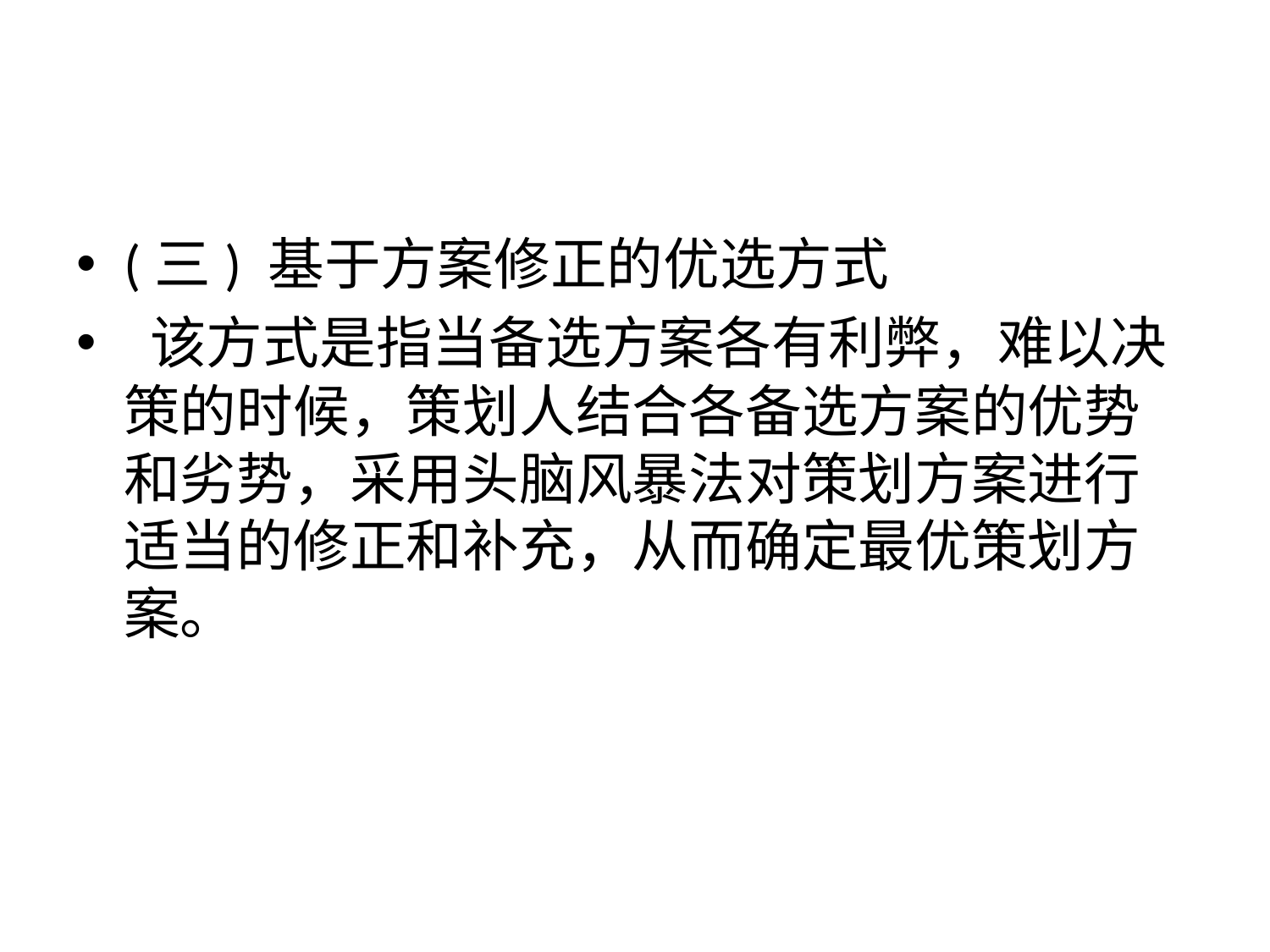

#
(三) 基于方案修正的优选方式
 该方式是指当备选方案各有利弊，难以决策的时候，策划人结合各备选方案的优势和劣势，采用头脑风暴法对策划方案进行适当的修正和补充，从而确定最优策划方案。